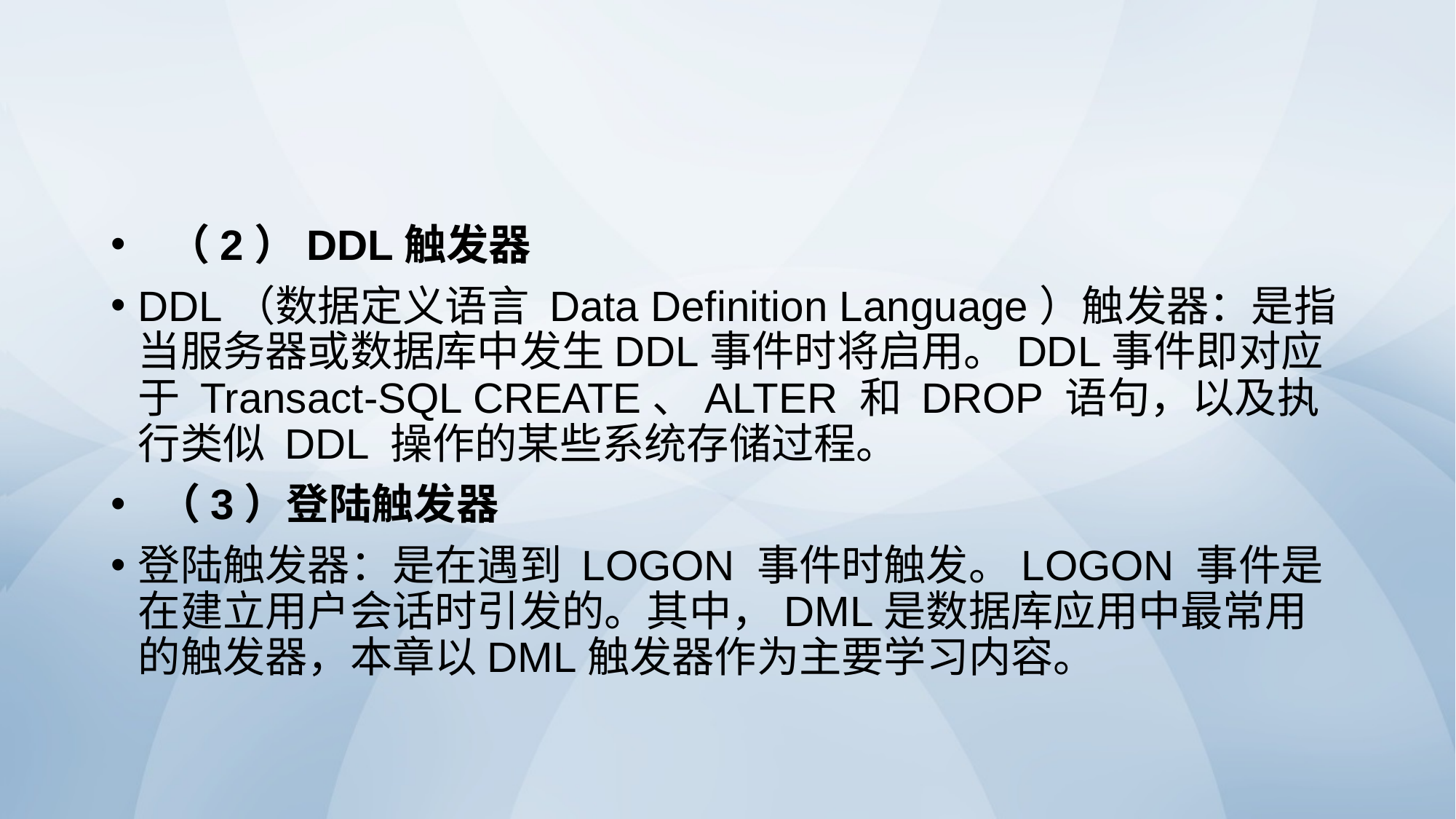

#
  （2）DDL触发器
DDL（数据定义语言 Data Definition Language）触发器：是指当服务器或数据库中发生DDL事件时将启用。DDL事件即对应于 Transact-SQL CREATE、ALTER 和 DROP 语句，以及执行类似 DDL 操作的某些系统存储过程。
 （3）登陆触发器
登陆触发器：是在遇到 LOGON 事件时触发。LOGON 事件是在建立用户会话时引发的。其中，DML是数据库应用中最常用的触发器，本章以DML触发器作为主要学习内容。